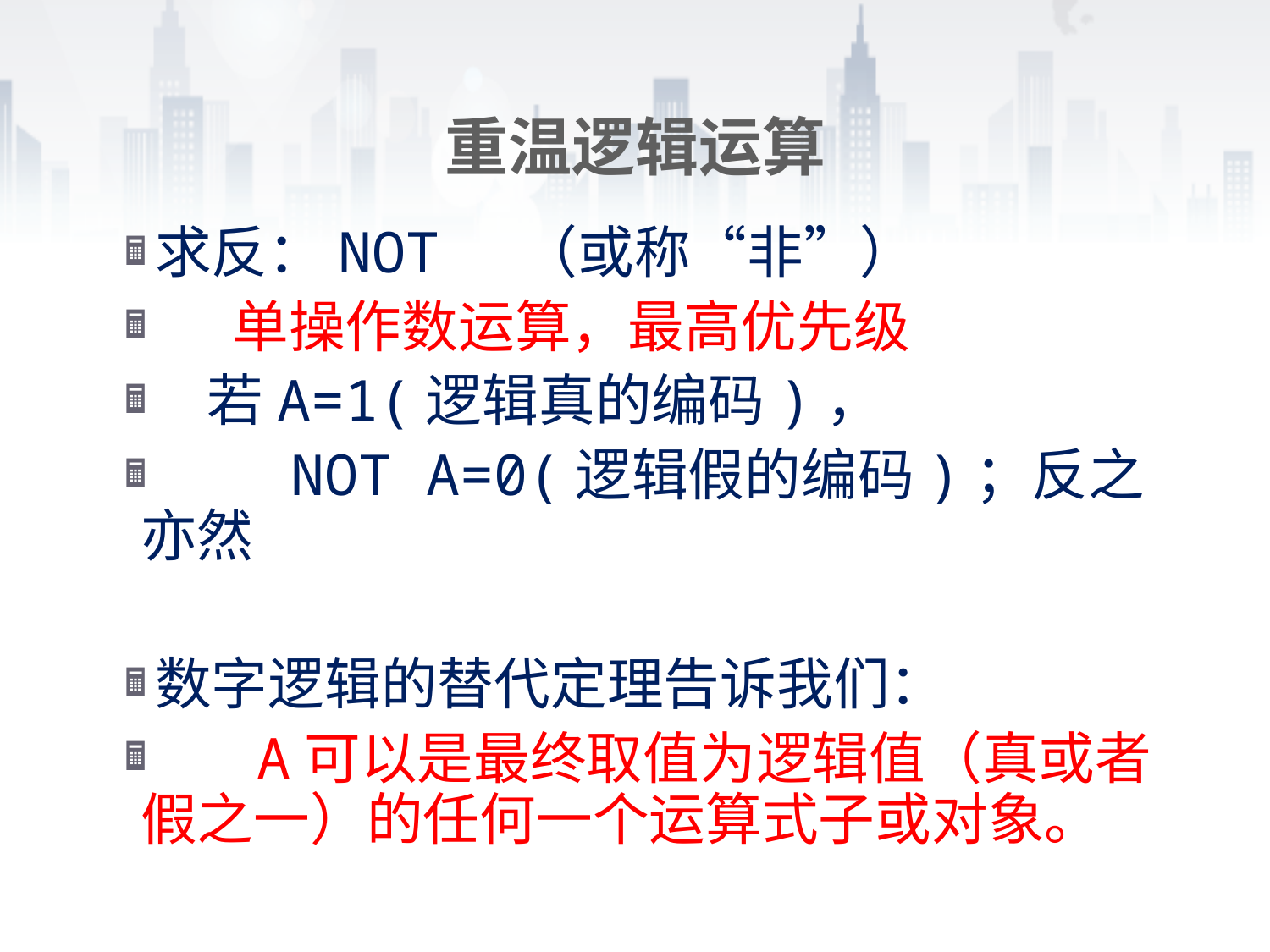

# 重温逻辑运算
求反：NOT  （或称“非”）
     单操作数运算，最高优先级
   若A=1(逻辑真的编码)，
    NOT A=0(逻辑假的编码)；反之亦然

数字逻辑的替代定理告诉我们：
   A可以是最终取值为逻辑值（真或者假之一）的任何一个运算式子或对象。